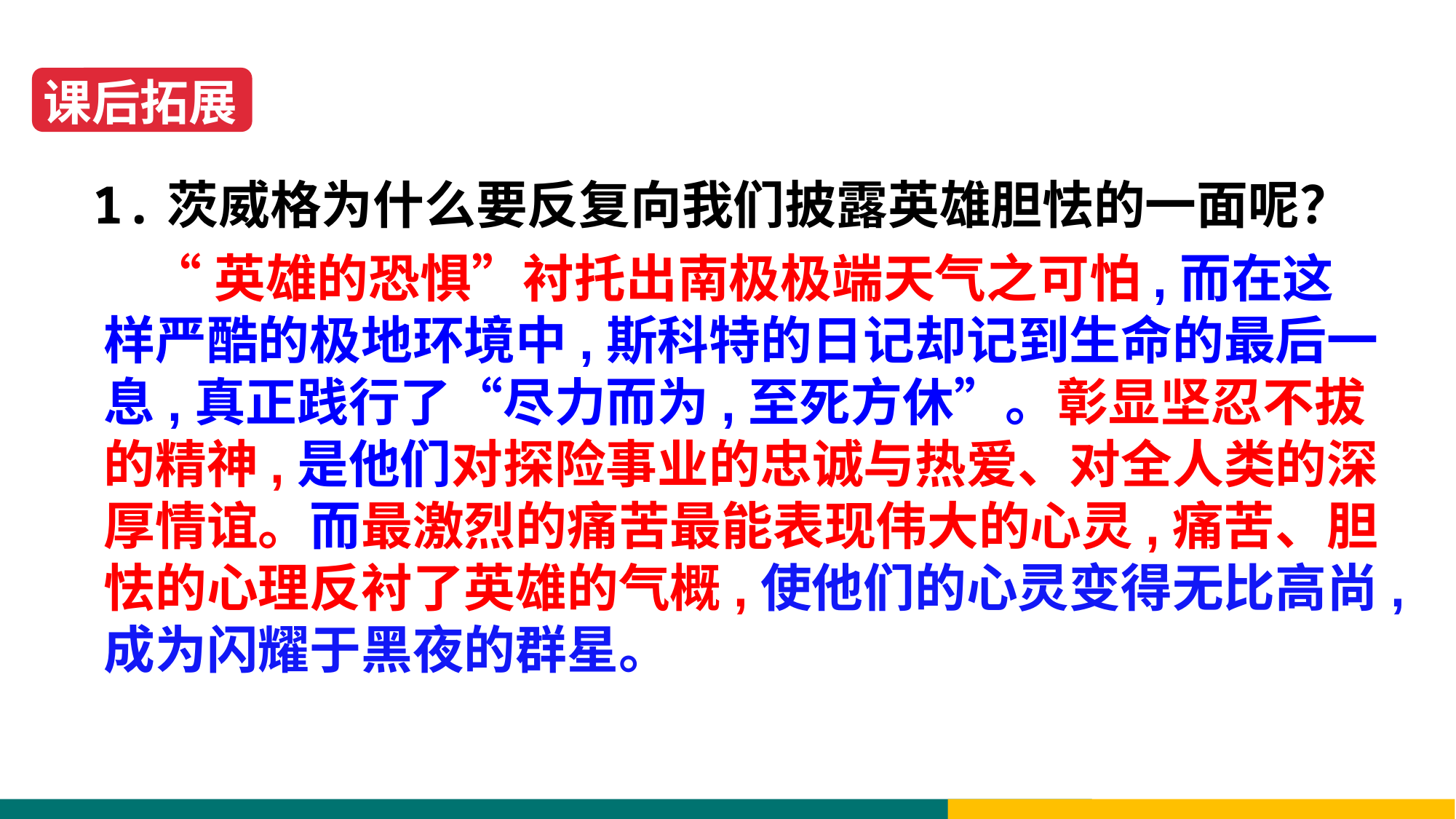

课后拓展
1.茨威格为什么要反复向我们披露英雄胆怯的一面呢？
    “英雄的恐惧”衬托出南极极端天气之可怕,而在这样严酷的极地环境中,斯科特的日记却记到生命的最后一息,真正践行了“尽力而为,至死方休”。彰显坚忍不拔的精神,是他们对探险事业的忠诚与热爱、对全人类的深厚情谊。而最激烈的痛苦最能表现伟大的心灵,痛苦、胆怯的心理反衬了英雄的气概,使他们的心灵变得无比高尚,成为闪耀于黑夜的群星。